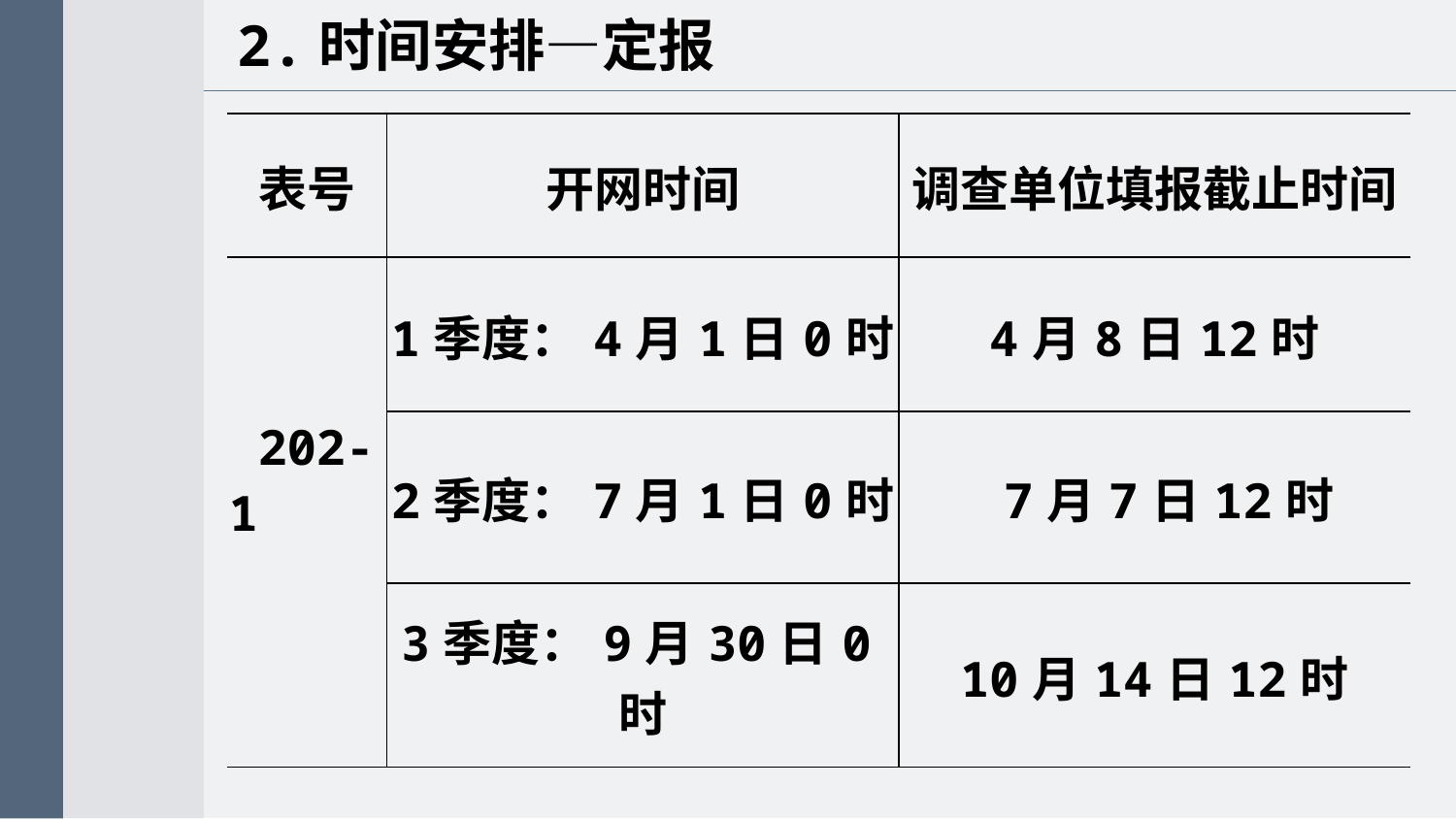

2.时间安排—定报
| 表号 | 开网时间 | 调查单位填报截止时间 |
| --- | --- | --- |
| 202-1 | 1季度：4月1日0时 | 4月8日12时 |
|  | 2季度：7月1日0时 | 7月7日12时 |
|  | 3季度：9月30日0时 | 10月14日12时 |